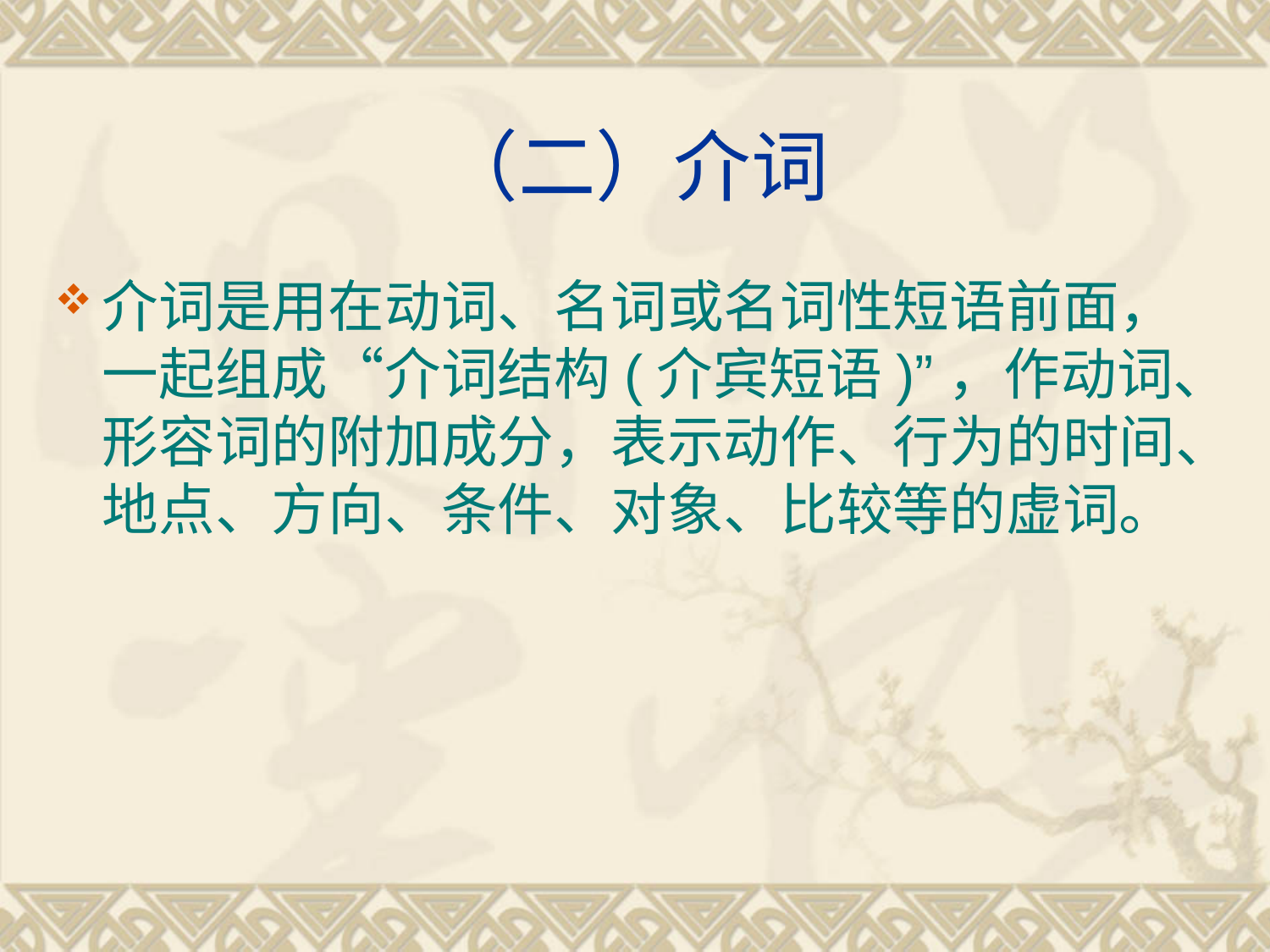

# （二）介词
介词是用在动词、名词或名词性短语前面，一起组成“介词结构(介宾短语)”，作动词、形容词的附加成分，表示动作、行为的时间、地点、方向、条件、对象、比较等的虚词。